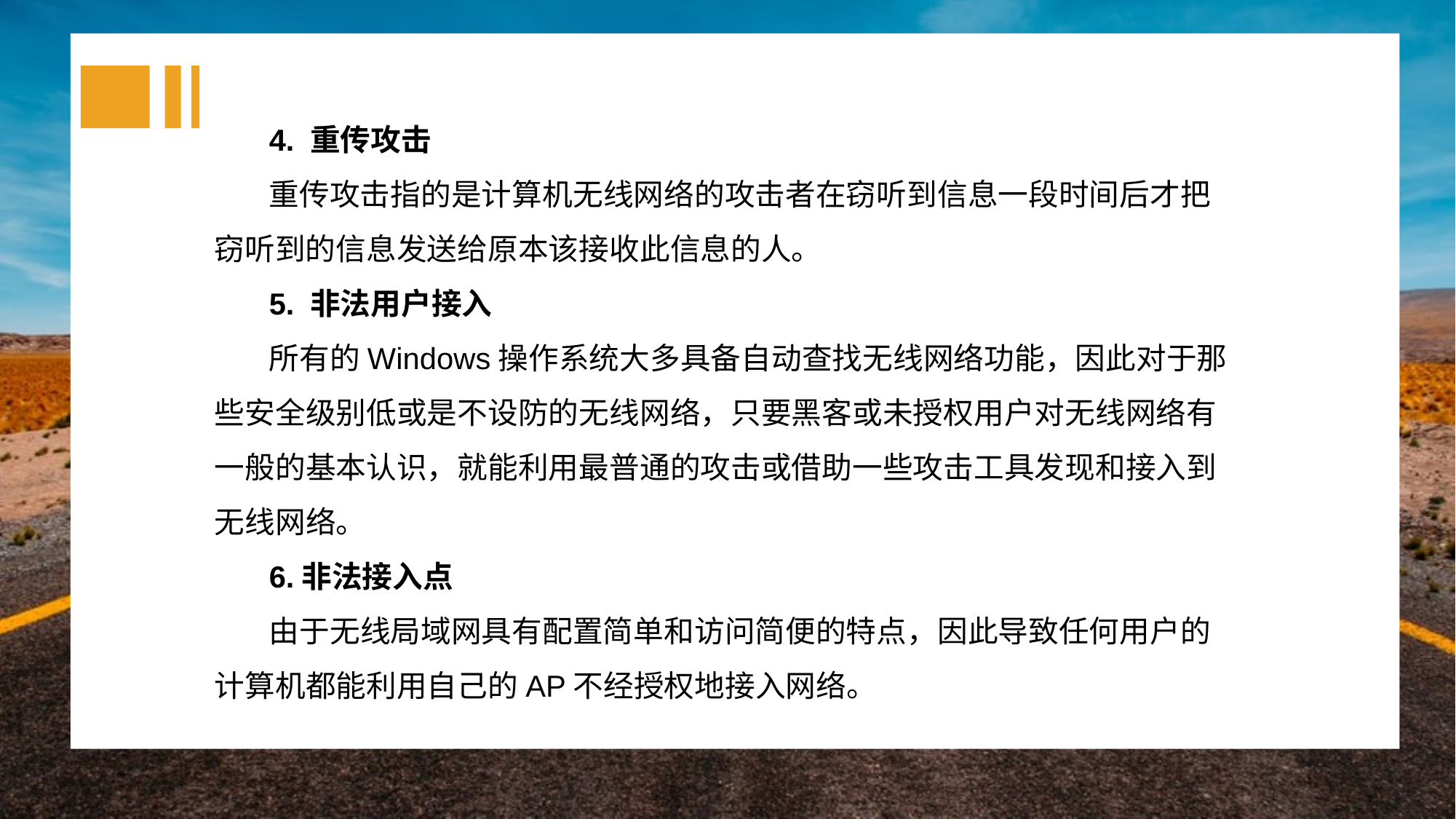

4. 重传攻击
重传攻击指的是计算机无线网络的攻击者在窃听到信息一段时间后才把窃听到的信息发送给原本该接收此信息的人。
5. 非法用户接入
所有的Windows操作系统大多具备自动查找无线网络功能，因此对于那些安全级别低或是不设防的无线网络，只要黑客或未授权用户对无线网络有一般的基本认识，就能利用最普通的攻击或借助一些攻击工具发现和接入到无线网络。
6.非法接入点
由于无线局域网具有配置简单和访问简便的特点，因此导致任何用户的计算机都能利用自己的AP不经授权地接入网络。